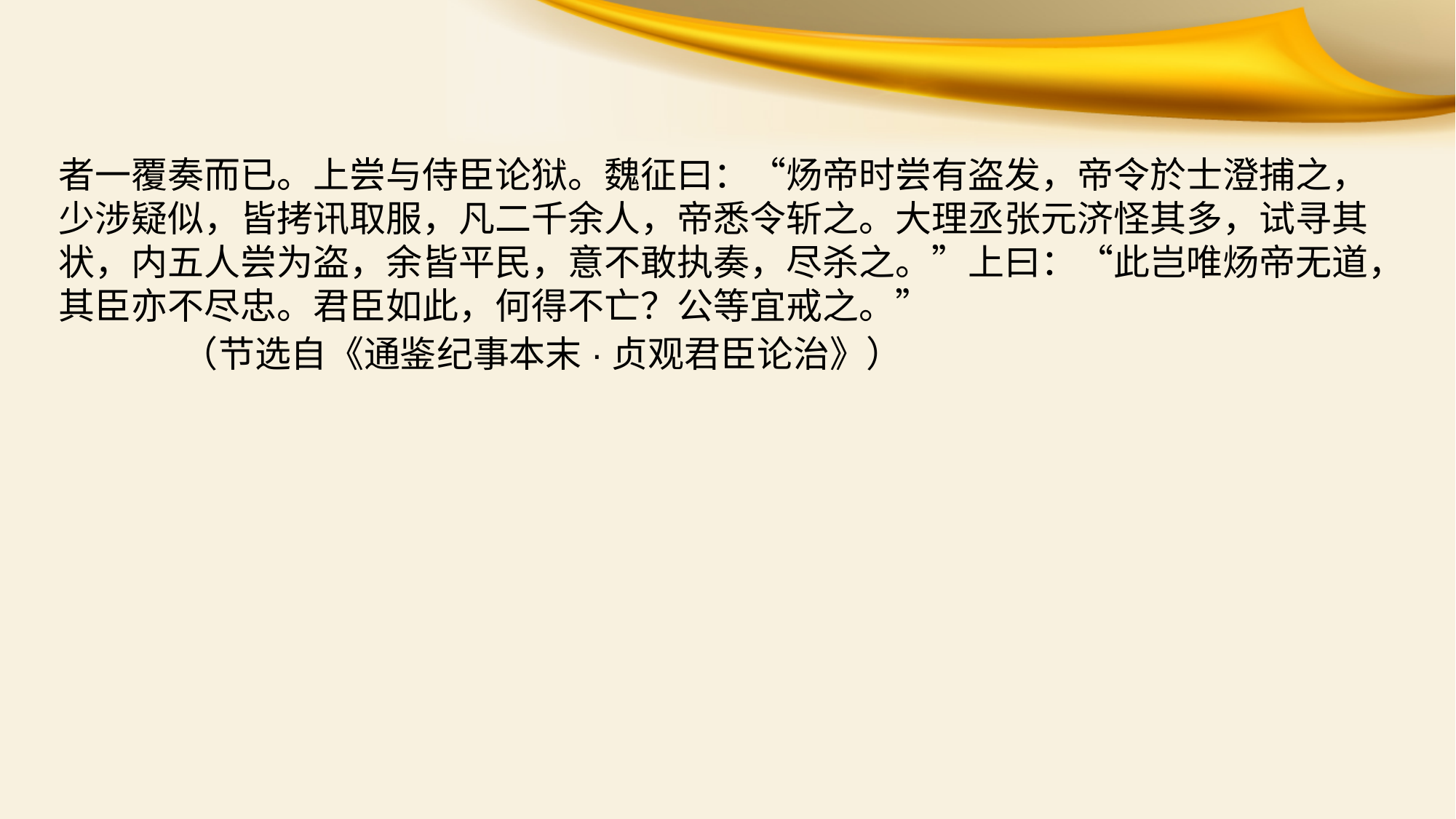

者一覆奏而已。上尝与侍臣论狱。魏征曰：“炀帝时尝有盗发，帝令於士澄捕之，少涉疑似，皆拷讯取服，凡二千余人，帝悉令斩之。大理丞张元济怪其多，试寻其状，内五人尝为盗，余皆平民，意不敢执奏，尽杀之。”上曰：“此岂唯炀帝无道，其臣亦不尽忠。君臣如此，何得不亡？公等宜戒之。”
              （节选自《通鉴纪事本末·贞观君臣论治》）